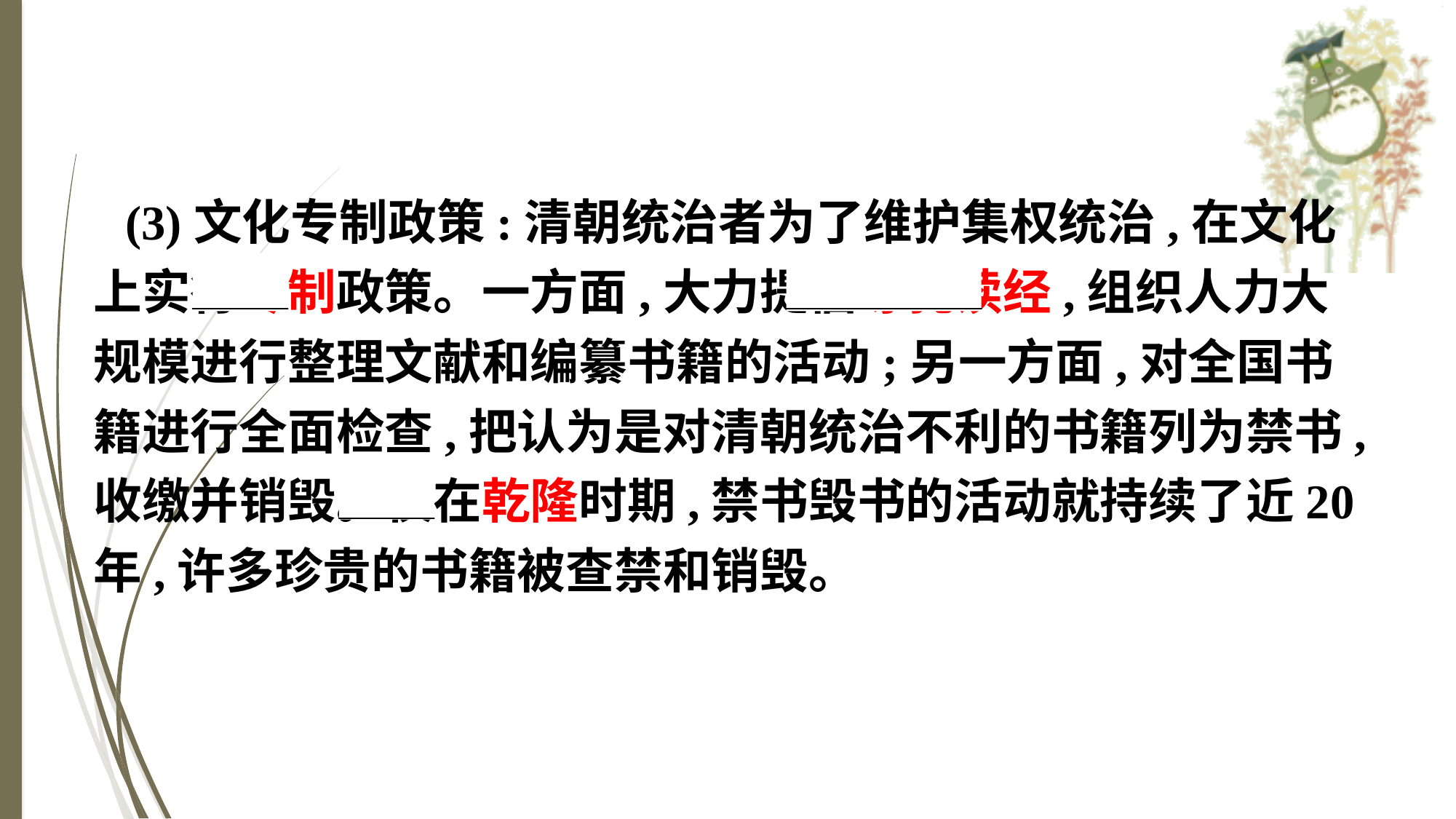

(3)文化专制政策:清朝统治者为了维护集权统治,在文化上实行专制政策。一方面,大力提倡尊孔读经,组织人力大规模进行整理文献和编纂书籍的活动;另一方面,对全国书籍进行全面检查,把认为是对清朝统治不利的书籍列为禁书,收缴并销毁。仅在乾隆时期,禁书毁书的活动就持续了近20年,许多珍贵的书籍被查禁和销毁。